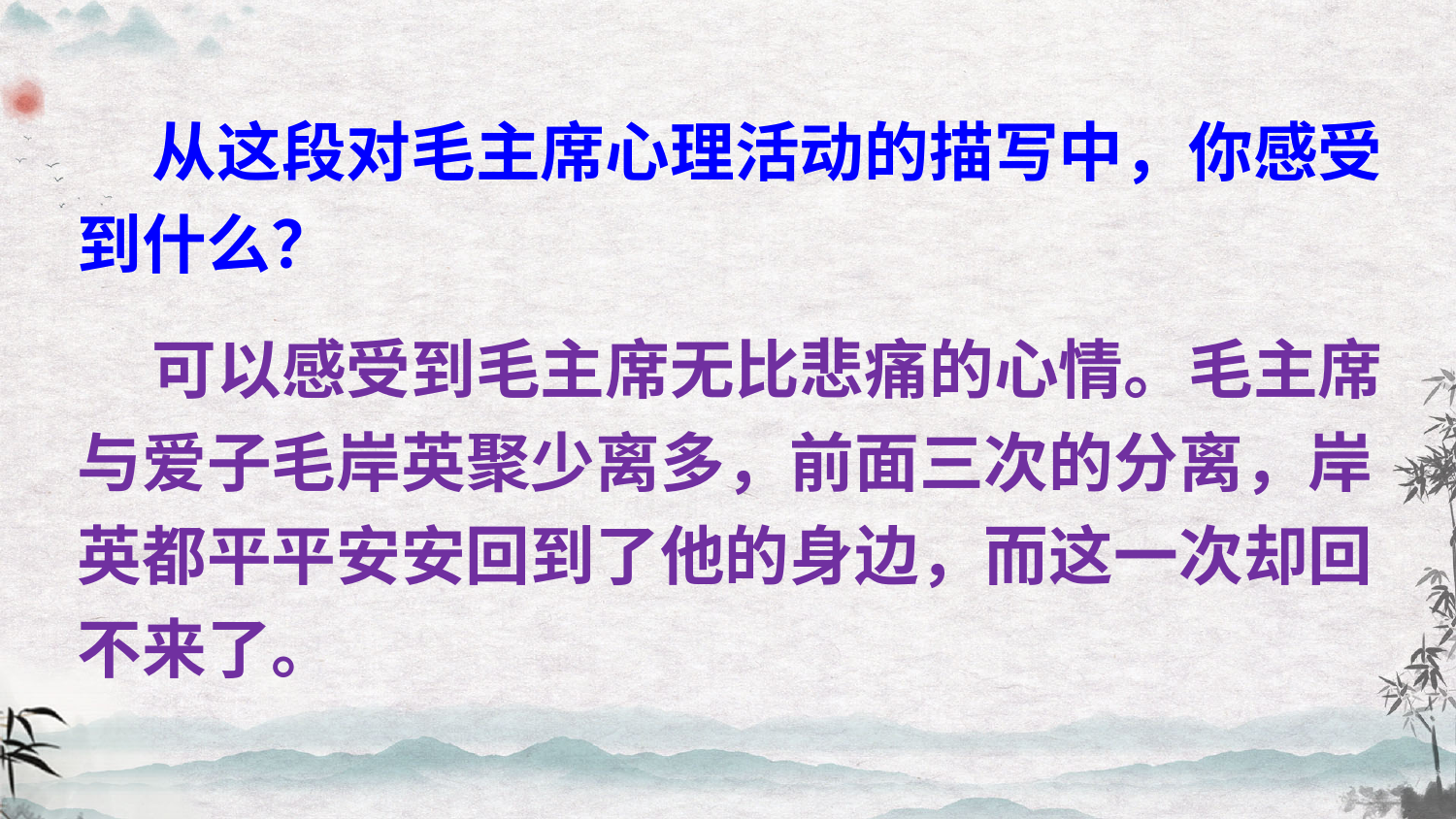

从这段对毛主席心理活动的描写中，你感受到什么？
    可以感受到毛主席无比悲痛的心情。毛主席与爱子毛岸英聚少离多，前面三次的分离，岸英都平平安安回到了他的身边，而这一次却回不来了。